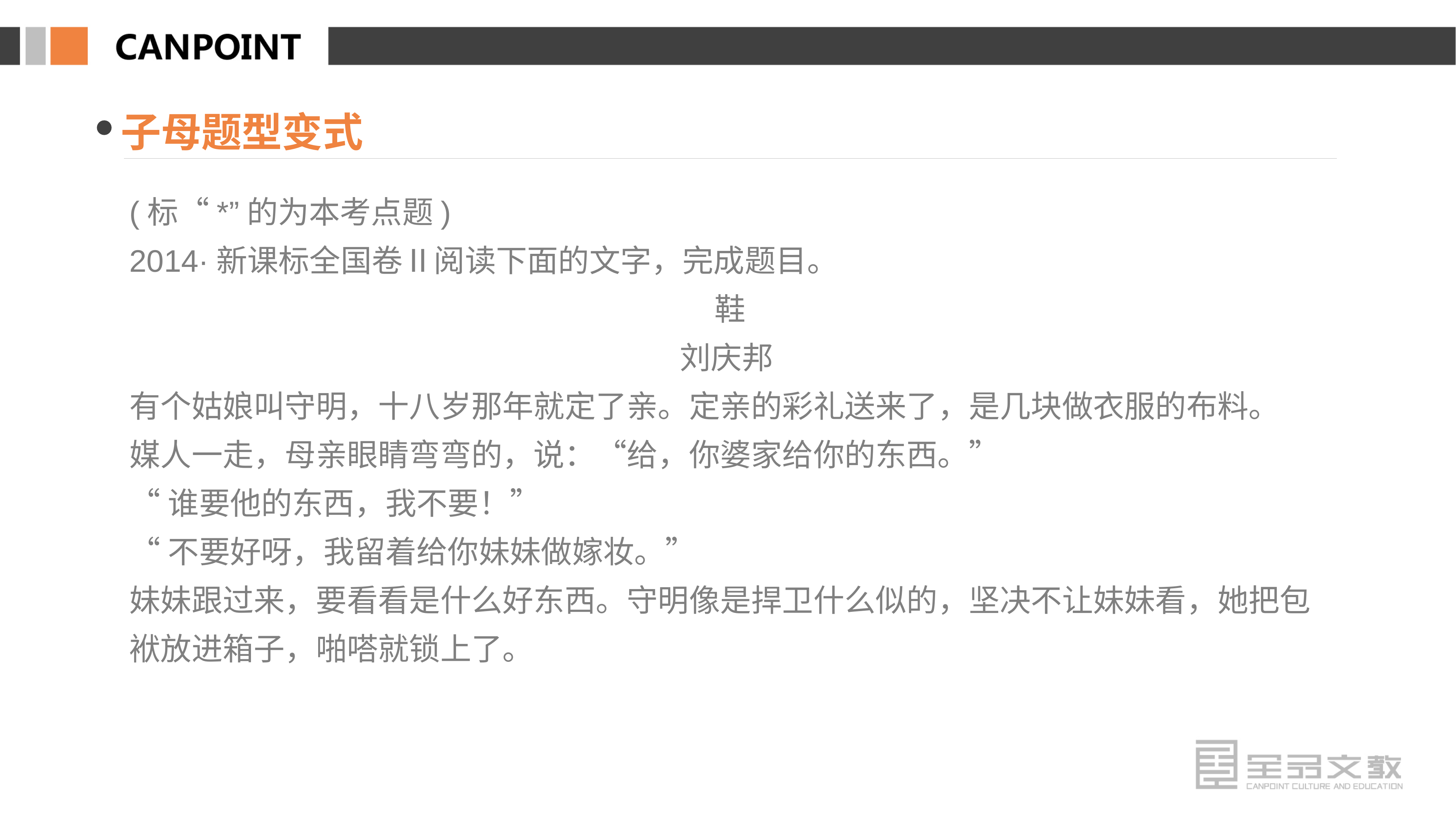

子母题型变式

(标“*”的为本考点题)
2014·新课标全国卷Ⅱ阅读下面的文字，完成题目。
鞋
刘庆邦
有个姑娘叫守明，十八岁那年就定了亲。定亲的彩礼送来了，是几块做衣服的布料。
媒人一走，母亲眼睛弯弯的，说：“给，你婆家给你的东西。”
“谁要他的东西，我不要！”
“不要好呀，我留着给你妹妹做嫁妆。”
妹妹跟过来，要看看是什么好东西。守明像是捍卫什么似的，坚决不让妹妹看，她把包袱放进箱子，啪嗒就锁上了。